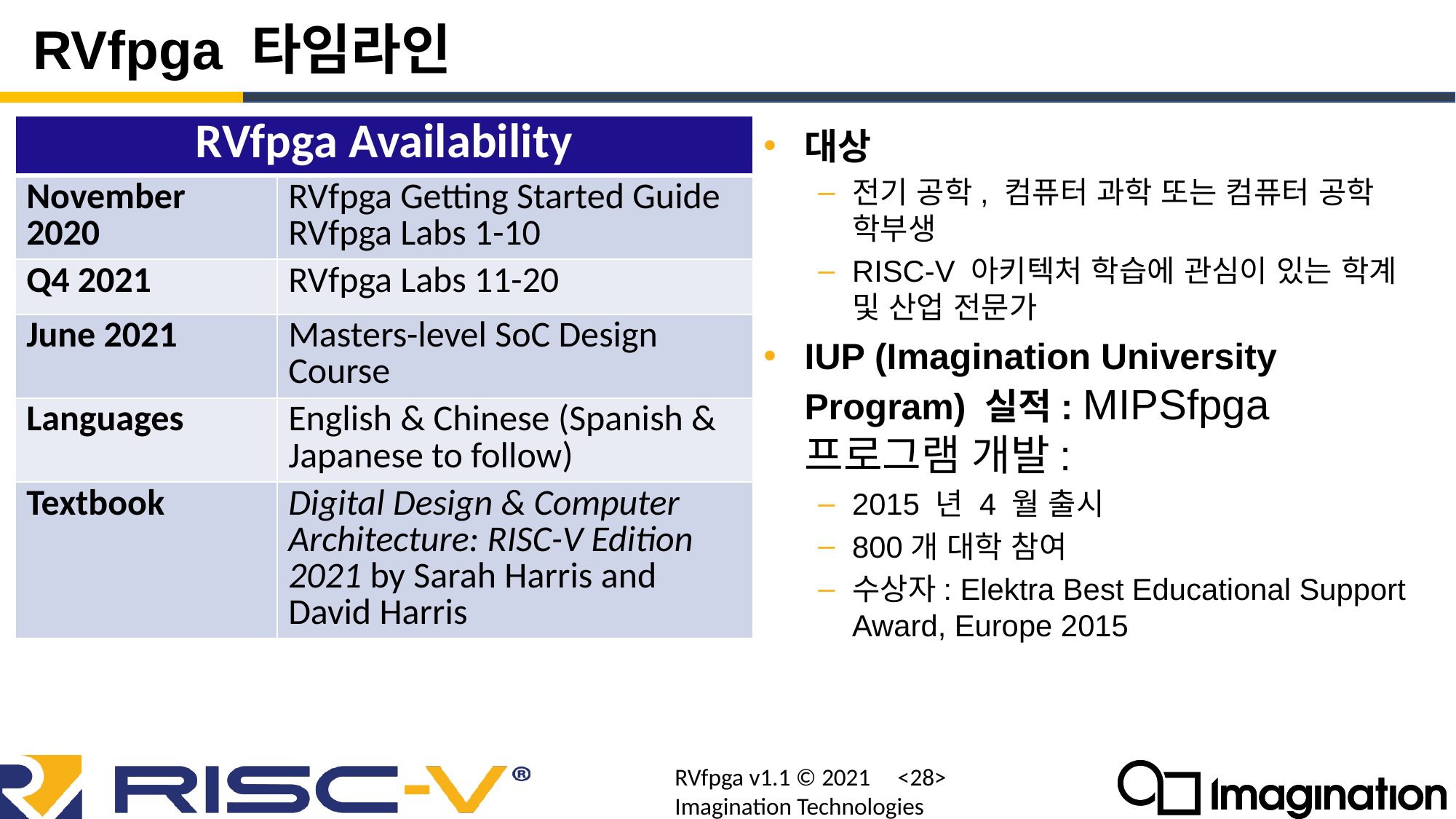

# RVfpga 타임라인
| RVfpga Availability |  |
| --- | --- |
| November 2020 | RVfpga Getting Started Guide RVfpga Labs 1-10 |
| Q4 2021 | RVfpga Labs 11-20 |
| June 2021 | Masters-level SoC Design Course |
| Languages | English & Chinese (Spanish & Japanese to follow) |
| Textbook | Digital Design & Computer Architecture: RISC-V Edition 2021 by Sarah Harris and David Harris |
대상
전기 공학, 컴퓨터 과학 또는 컴퓨터 공학 학부생
RISC-V 아키텍처 학습에 관심이 있는 학계 및 산업 전문가
IUP (Imagination University Program) 실적: MIPSfpga 프로그램 개발:
2015 년 4 월 출시
800개 대학 참여
수상자: Elektra Best Educational Support Award, Europe 2015